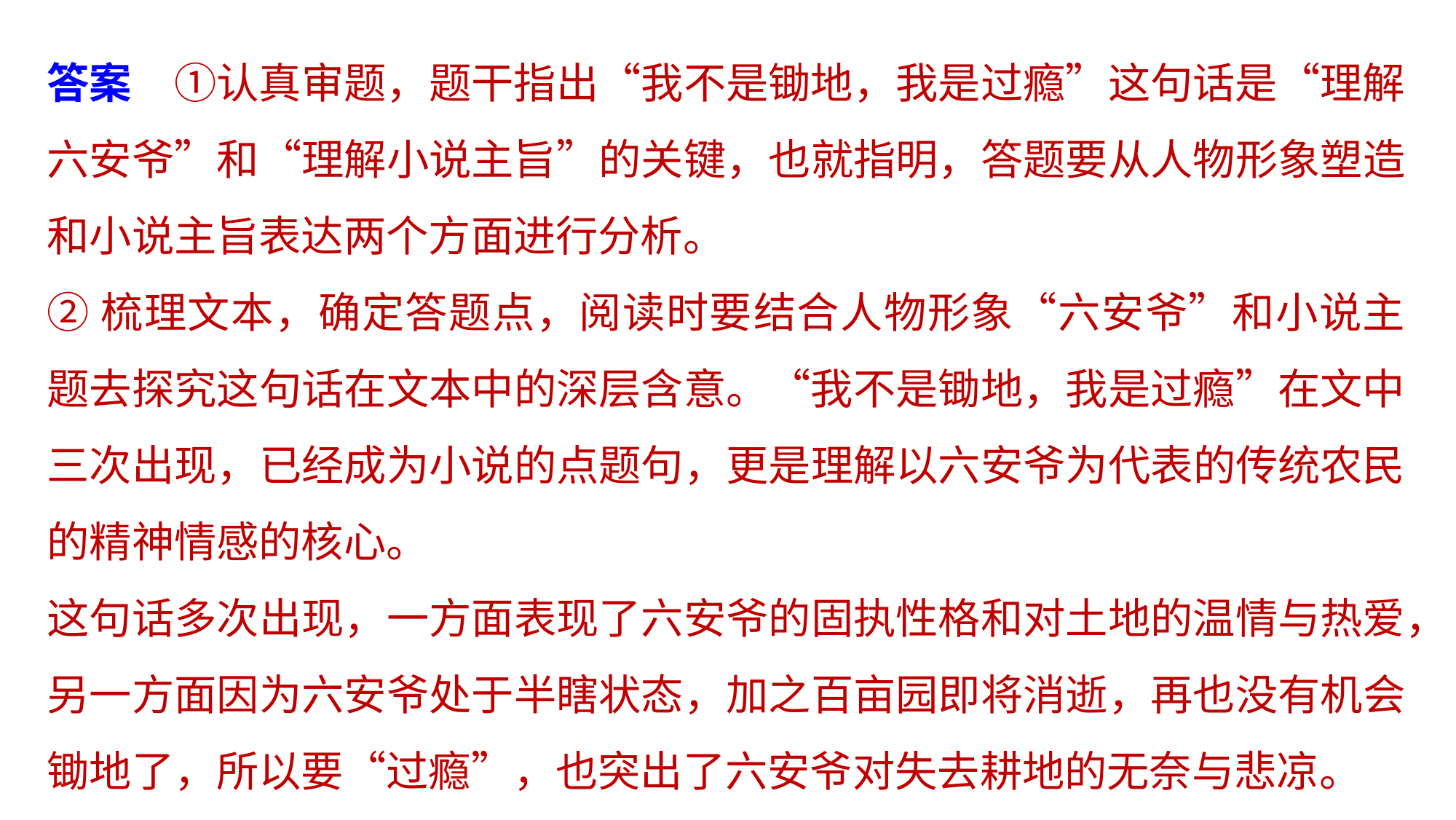

答案　①认真审题，题干指出“我不是锄地，我是过瘾”这句话是“理解六安爷”和“理解小说主旨”的关键，也就指明，答题要从人物形象塑造和小说主旨表达两个方面进行分析。
②梳理文本，确定答题点，阅读时要结合人物形象“六安爷”和小说主题去探究这句话在文本中的深层含意。“我不是锄地，我是过瘾”在文中三次出现，已经成为小说的点题句，更是理解以六安爷为代表的传统农民的精神情感的核心。
这句话多次出现，一方面表现了六安爷的固执性格和对土地的温情与热爱，另一方面因为六安爷处于半瞎状态，加之百亩园即将消逝，再也没有机会锄地了，所以要“过瘾”，也突出了六安爷对失去耕地的无奈与悲凉。